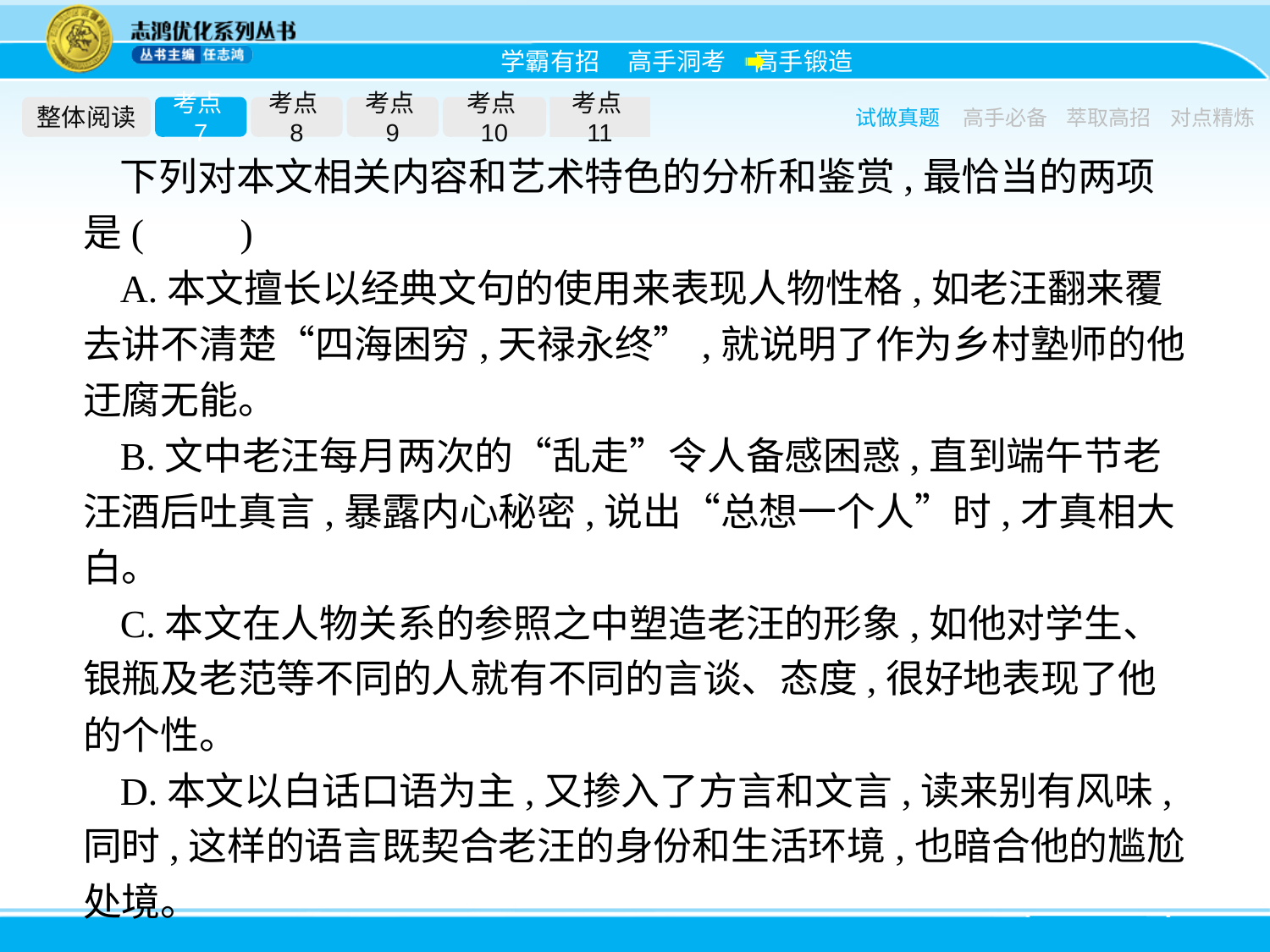

整体阅读
考点7
考点8
考点9
考点10
考点11
试做真题
高手必备
萃取高招
对点精炼
下列对本文相关内容和艺术特色的分析和鉴赏,最恰当的两项是(　　)
A.本文擅长以经典文句的使用来表现人物性格,如老汪翻来覆去讲不清楚“四海困穷,天禄永终”,就说明了作为乡村塾师的他迂腐无能。
B.文中老汪每月两次的“乱走”令人备感困惑,直到端午节老汪酒后吐真言,暴露内心秘密,说出“总想一个人”时,才真相大白。
C.本文在人物关系的参照之中塑造老汪的形象,如他对学生、银瓶及老范等不同的人就有不同的言谈、态度,很好地表现了他的个性。
D.本文以白话口语为主,又掺入了方言和文言,读来别有风味,同时,这样的语言既契合老汪的身份和生活环境,也暗合他的尴尬处境。